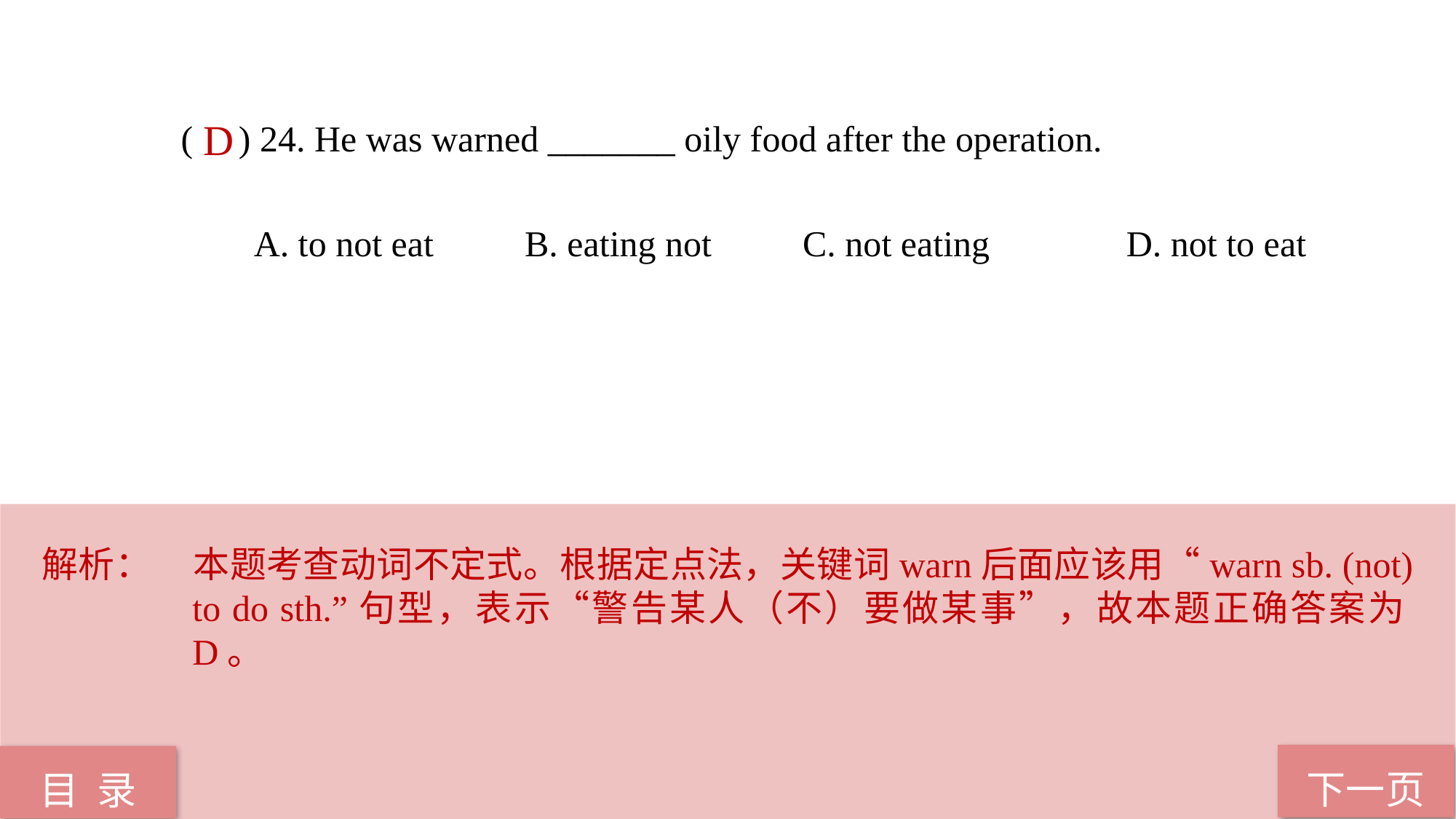

(     ) 24. He was warned _______ oily food after the operation.

        A. to not eat          B. eating not          C. not eating               D. not to eat
D
解析：	本题考查动词不定式。根据定点法，关键词warn后面应该用“warn sb. (not) to do sth.”句型，表示“警告某人（不）要做某事”，故本题正确答案为D。